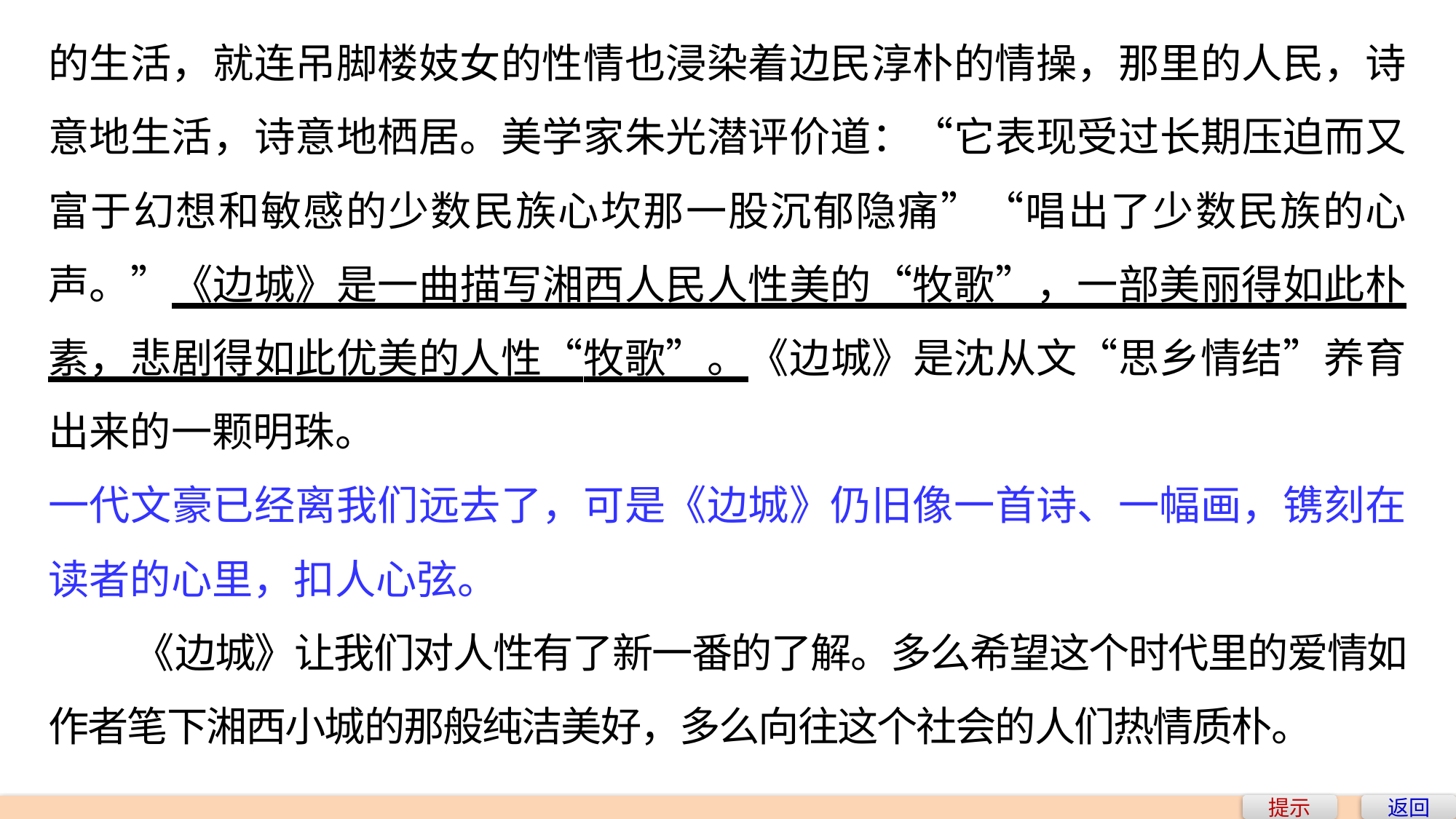

的生活，就连吊脚楼妓女的性情也浸染着边民淳朴的情操，那里的人民，诗意地生活，诗意地栖居。美学家朱光潜评价道：“它表现受过长期压迫而又富于幻想和敏感的少数民族心坎那一股沉郁隐痛”“唱出了少数民族的心声。”《边城》是一曲描写湘西人民人性美的“牧歌”，一部美丽得如此朴素，悲剧得如此优美的人性“牧歌”。《边城》是沈从文“思乡情结”养育出来的一颗明珠。
一代文豪已经离我们远去了，可是《边城》仍旧像一首诗、一幅画，镌刻在读者的心里，扣人心弦。
        《边城》让我们对人性有了新一番的了解。多么希望这个时代里的爱情如作者笔下湘西小城的那般纯洁美好，多么向往这个社会的人们热情质朴。
提示
返回